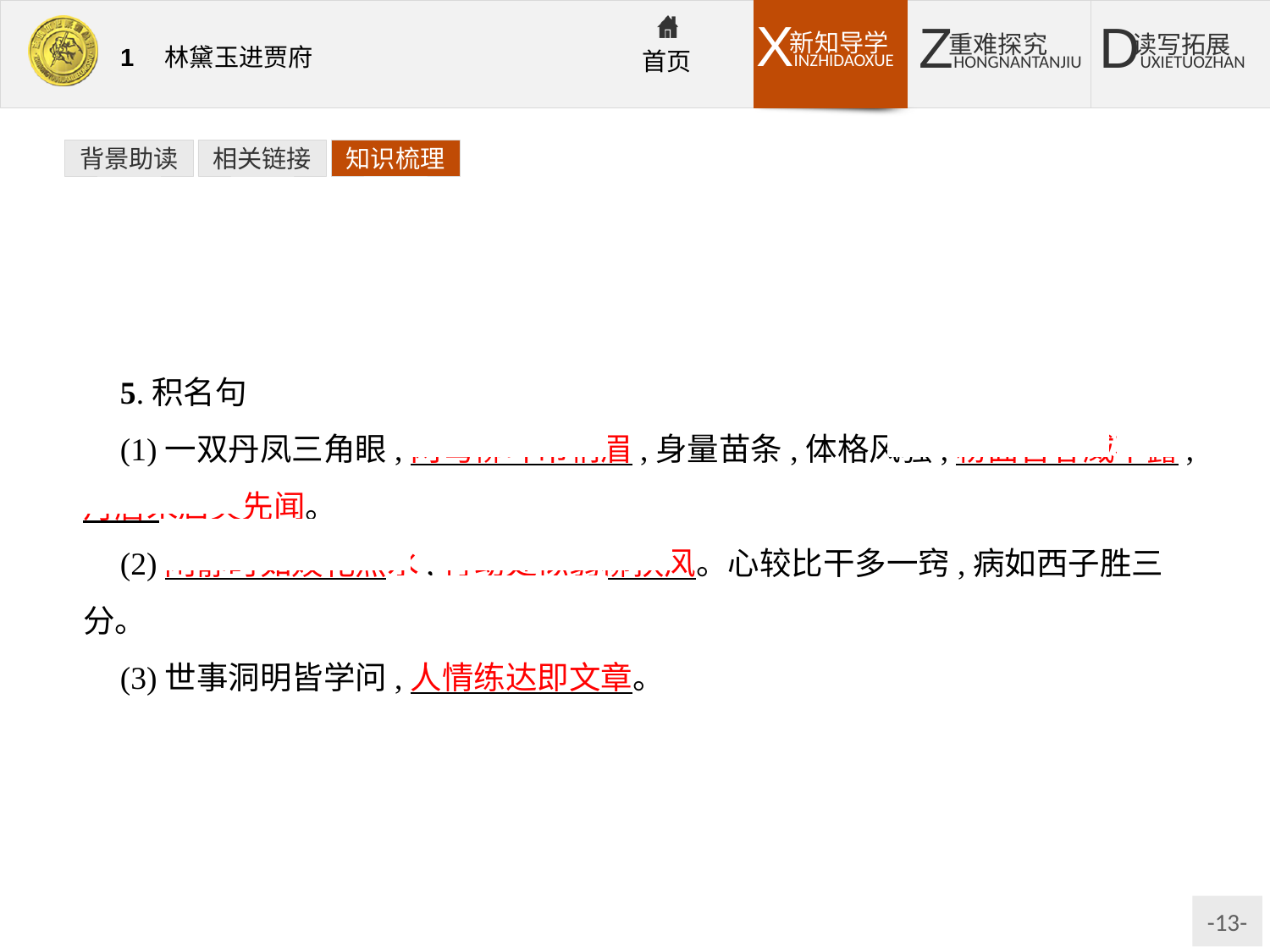

背景助读
相关链接
知识梳理
5.积名句
(1)一双丹凤三角眼,两弯柳叶吊梢眉,身量苗条,体格风骚,粉面含春威不露,丹唇未启笑先闻。
(2)闲静时如姣花照水,行动处似弱柳扶风。心较比干多一窍,病如西子胜三分。
(3)世事洞明皆学问,人情练达即文章。